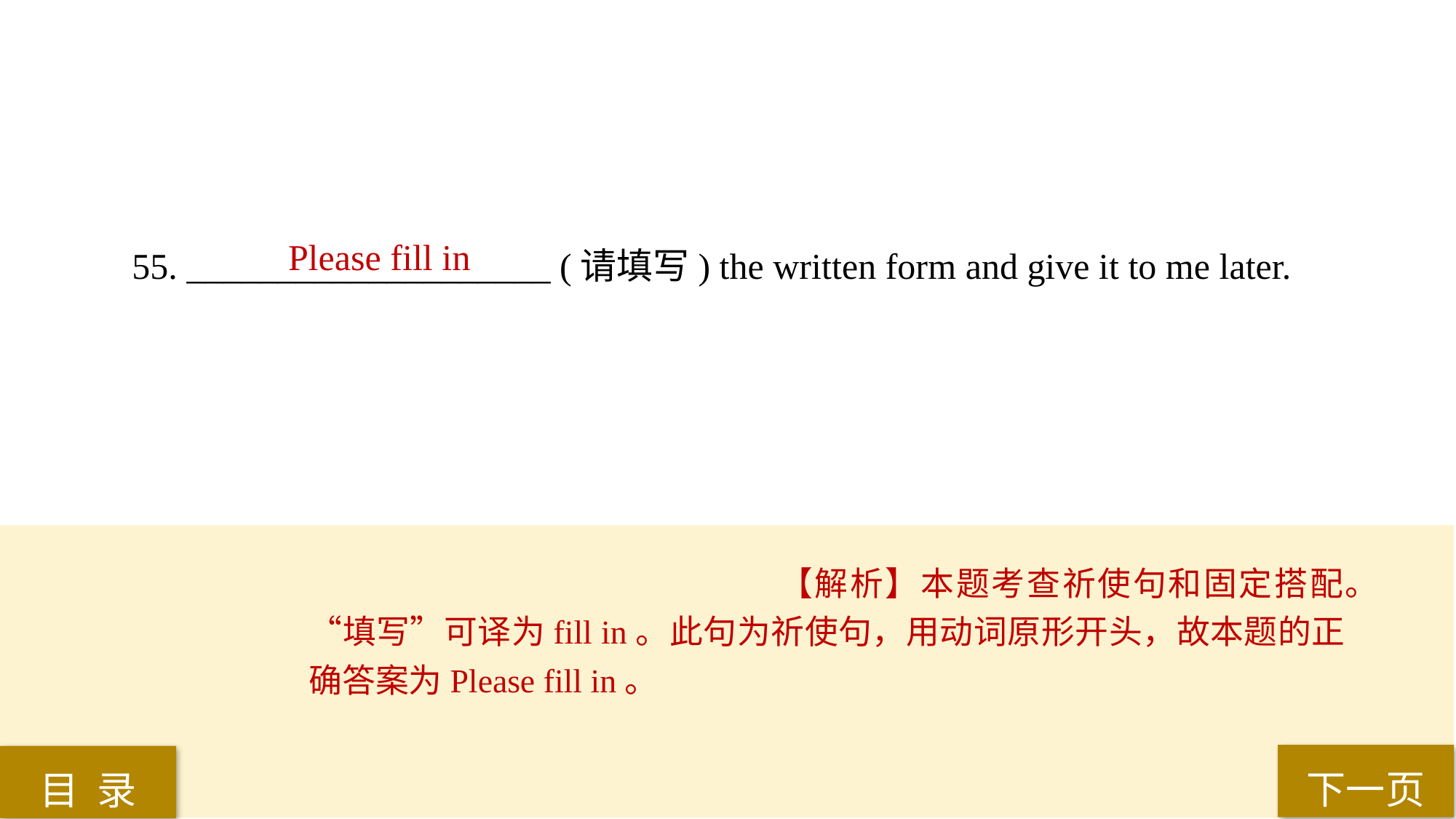

55. ____________________ (请填写) the written form and give it to me later.
Please fill in
【解析】本题考查祈使句和固定搭配。“填写”可译为fill in。此句为祈使句，用动词原形开头，故本题的正确答案为Please fill in。